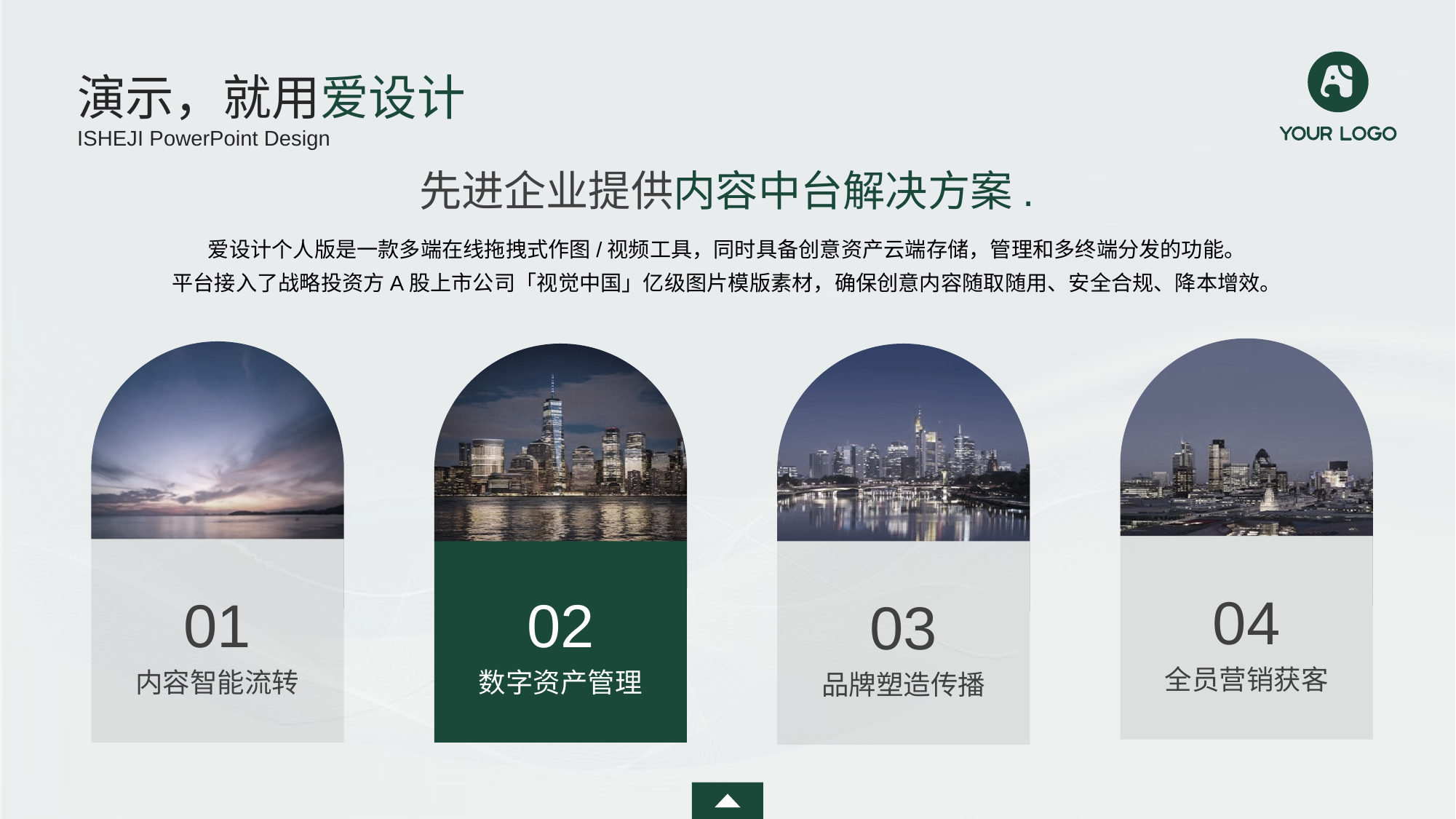

演示，就用爱设计
ISHEJI PowerPoint Design
先进企业提供内容中台解决方案.
爱设计个人版是一款多端在线拖拽式作图/视频工具，同时具备创意资产云端存储，管理和多终端分发的功能。
平台接入了战略投资方A股上市公司「视觉中国」亿级图片模版素材，确保创意内容随取随用、安全合规、降本增效。

04
01
02
03
全员营销获客
内容智能流转
数字资产管理
品牌塑造传播